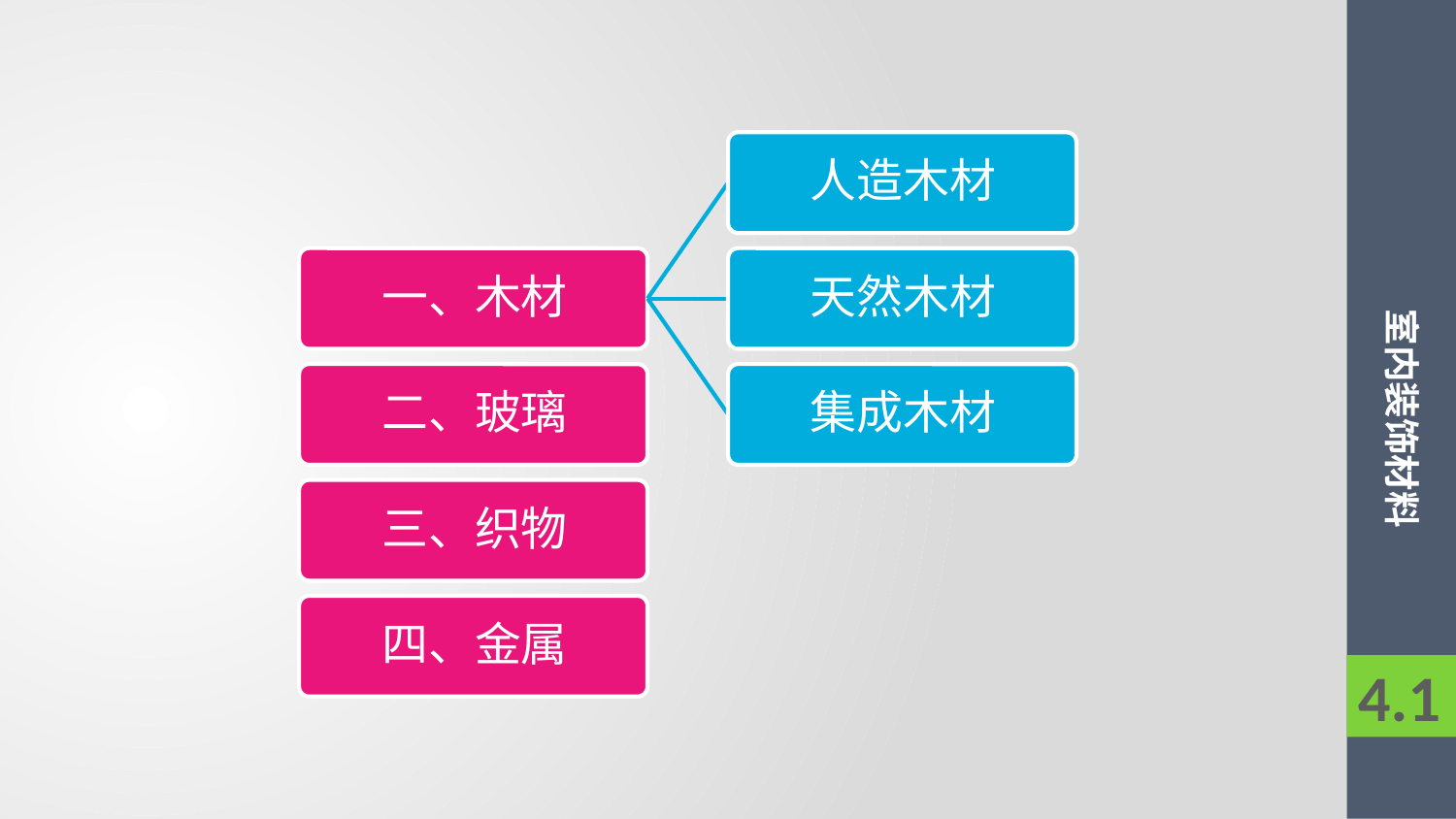

一、木材

人造木材

天然木材

集成木材
二、玻璃
三、织物
四、金属
室内装饰材料
4.1